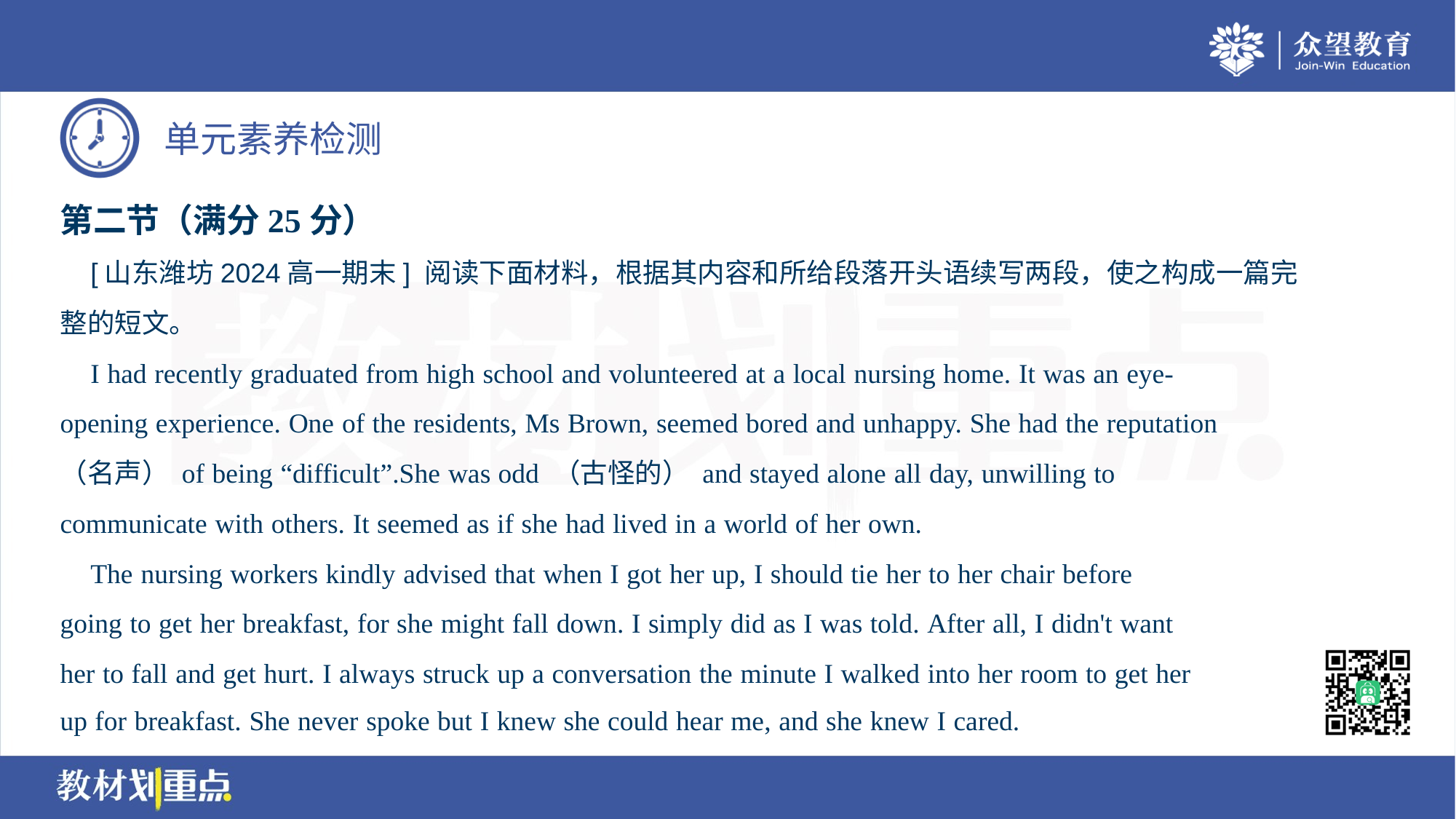

第二节（满分25分）
    [山东潍坊2024高一期末] 阅读下面材料，根据其内容和所给段落开头语续写两段，使之构成一篇完
整的短文。
    I had recently graduated from high school and volunteered at a local nursing home. It was an eye-
opening experience. One of the residents, Ms Brown, seemed bored and unhappy. She had the reputation
（名声） of being “difficult”.She was odd （古怪的） and stayed alone all day, unwilling to
communicate with others. It seemed as if she had lived in a world of her own.
    The nursing workers kindly advised that when I got her up, I should tie her to her chair before
going to get her breakfast, for she might fall down. I simply did as I was told. After all, I didn't want
her to fall and get hurt. I always struck up a conversation the minute I walked into her room to get her
up for breakfast. She never spoke but I knew she could hear me, and she knew I cared.